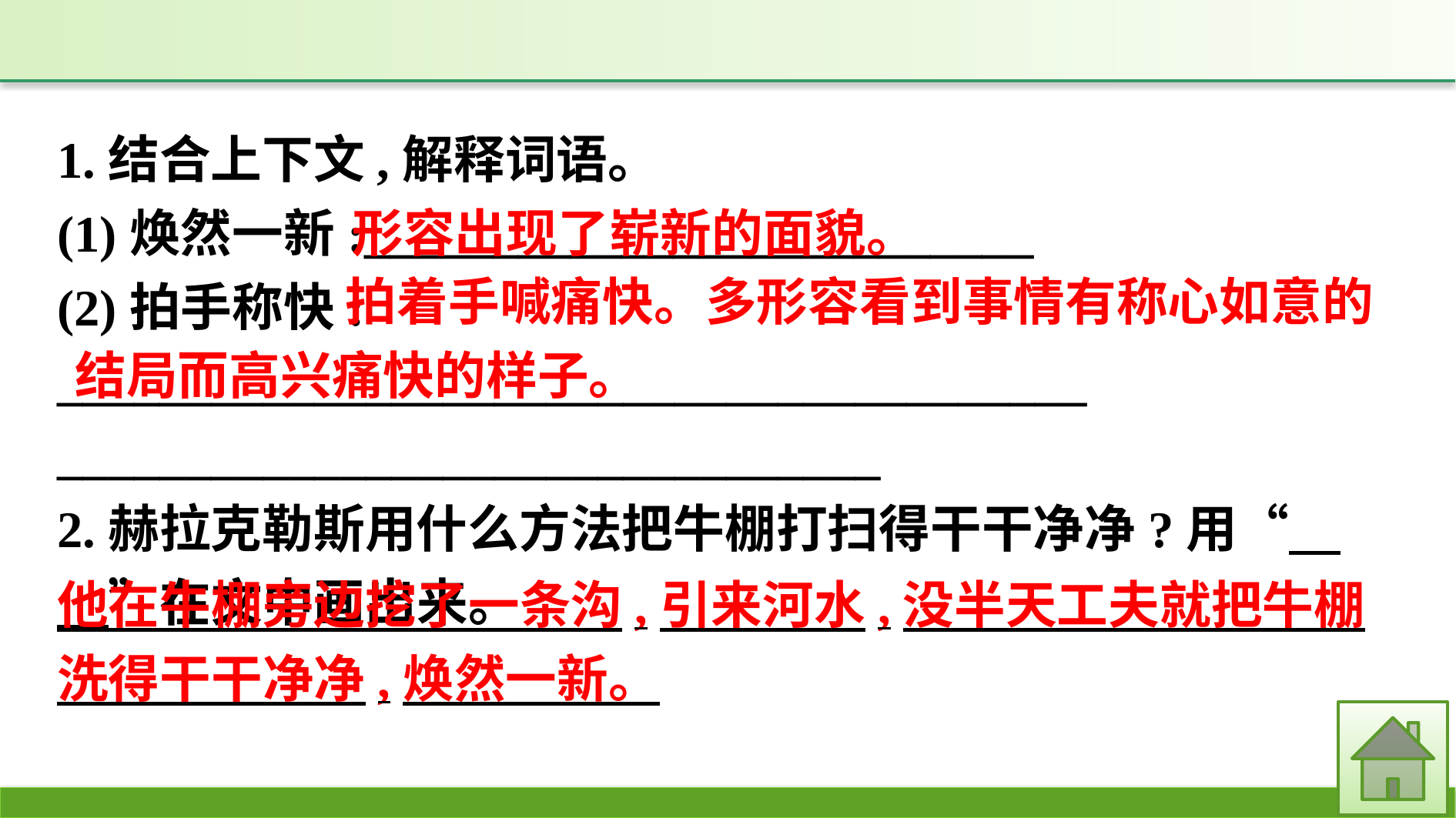

1.结合上下文,解释词语。
(1)焕然一新:__________________________
(2)拍手称快: ________________________________________ ________________________________
2.赫拉克勒斯用什么方法把牛棚打扫得干干净净?用“　　”在文中画出来。
形容出现了崭新的面貌。
                      拍着手喊痛快。多形容看到事情有称心如意的结局而高兴痛快的样子。
他在牛棚旁边挖了一条沟,引来河水,没半天工夫就把牛棚洗得干干净净,焕然一新。